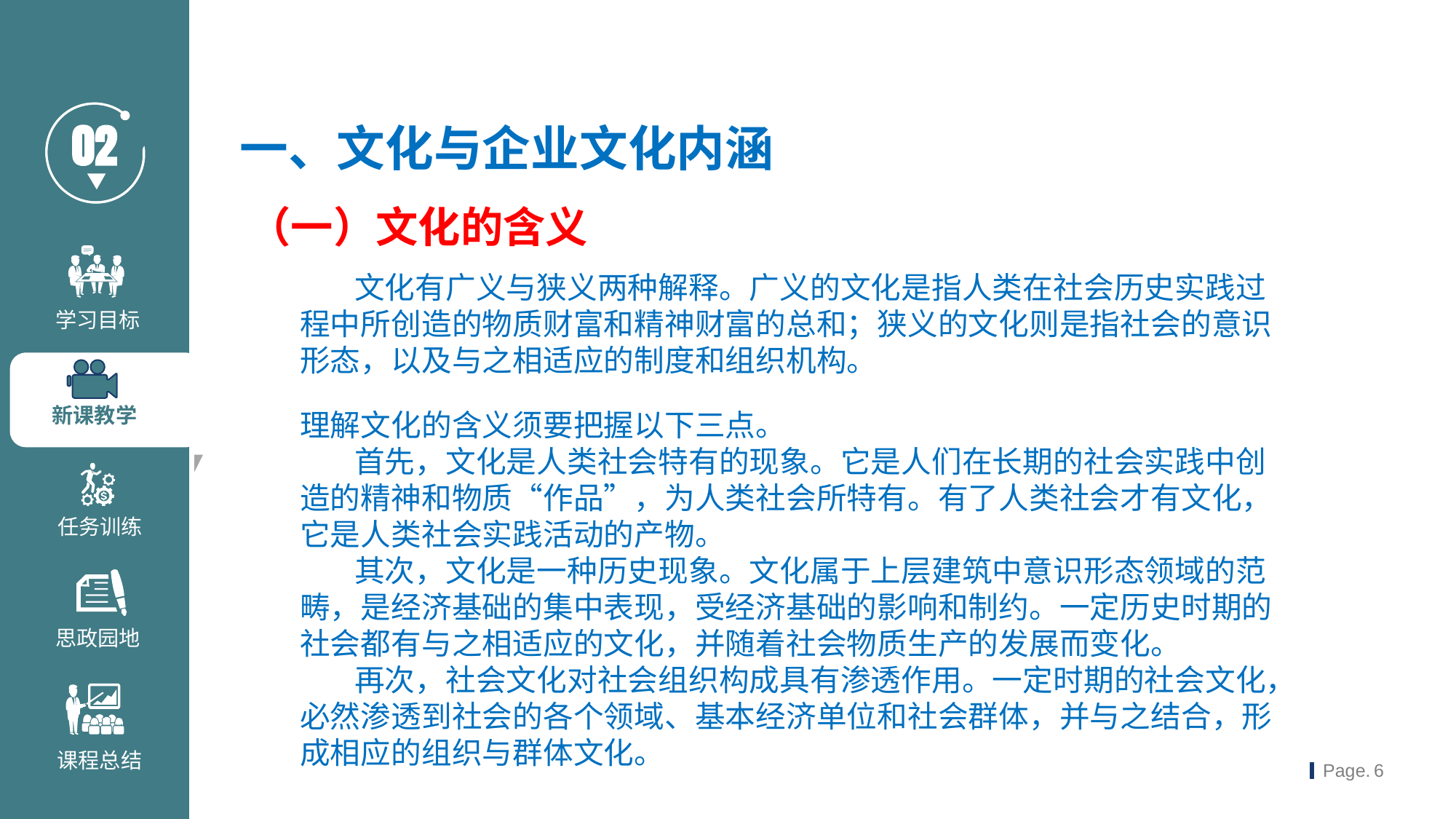

一、文化与企业文化内涵
（一）文化的含义
       文化有广义与狭义两种解释。广义的文化是指人类在社会历史实践过程中所创造的物质财富和精神财富的总和；狭义的文化则是指社会的意识形态，以及与之相适应的制度和组织机构。
理解文化的含义须要把握以下三点。
       首先，文化是人类社会特有的现象。它是人们在长期的社会实践中创造的精神和物质“作品”，为人类社会所特有。有了人类社会才有文化，它是人类社会实践活动的产物。
       其次，文化是一种历史现象。文化属于上层建筑中意识形态领域的范畴，是经济基础的集中表现，受经济基础的影响和制约。一定历史时期的社会都有与之相适应的文化，并随着社会物质生产的发展而变化。
       再次，社会文化对社会组织构成具有渗透作用。一定时期的社会文化，必然渗透到社会的各个领域、基本经济单位和社会群体，并与之结合，形成相应的组织与群体文化。